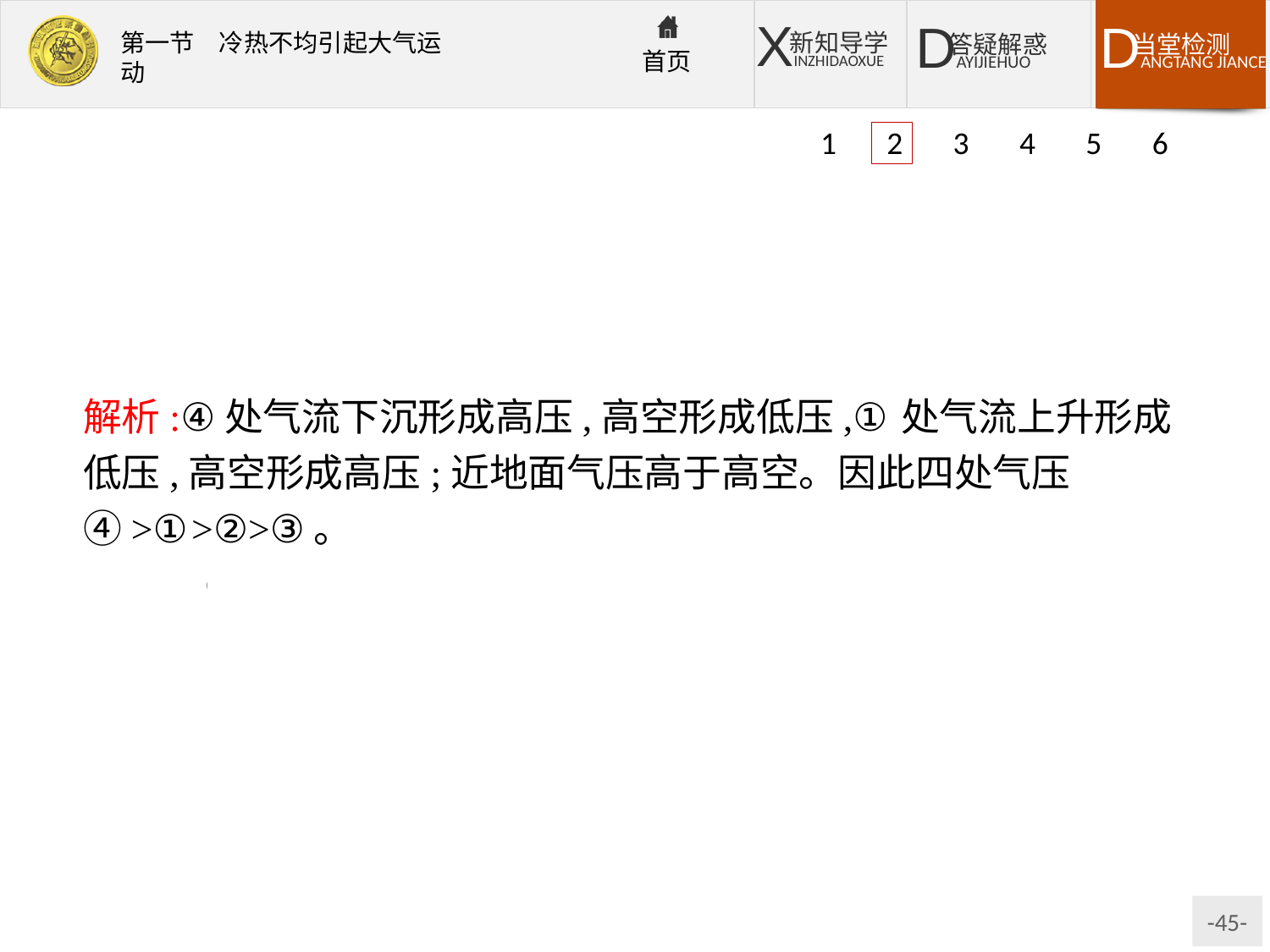

1       2       3       4       5       6

解析:④处气流下沉形成高压,高空形成低压,①处气流上升形成低压,高空形成高压;近地面气压高于高空。因此四处气压④>①>②>③。
答案:D